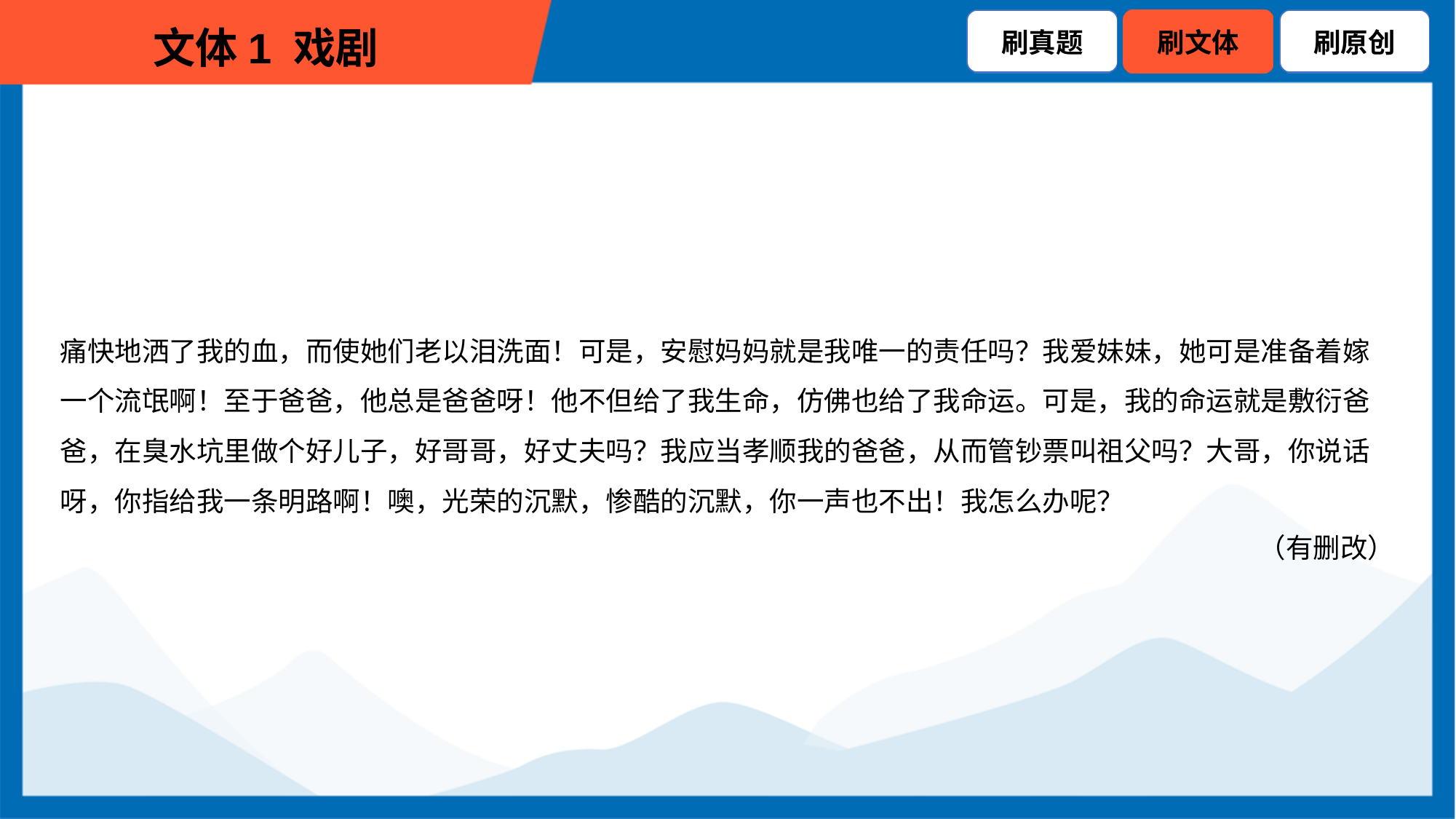

痛快地洒了我的血，而使她们老以泪洗面！可是，安慰妈妈就是我唯一的责任吗？我爱妹妹，她可是准备着嫁
一个流氓啊！至于爸爸，他总是爸爸呀！他不但给了我生命，仿佛也给了我命运。可是，我的命运就是敷衍爸
爸，在臭水坑里做个好儿子，好哥哥，好丈夫吗？我应当孝顺我的爸爸，从而管钞票叫祖父吗？大哥，你说话
呀，你指给我一条明路啊！噢，光荣的沉默，惨酷的沉默，你一声也不出！我怎么办呢？
（有删改）